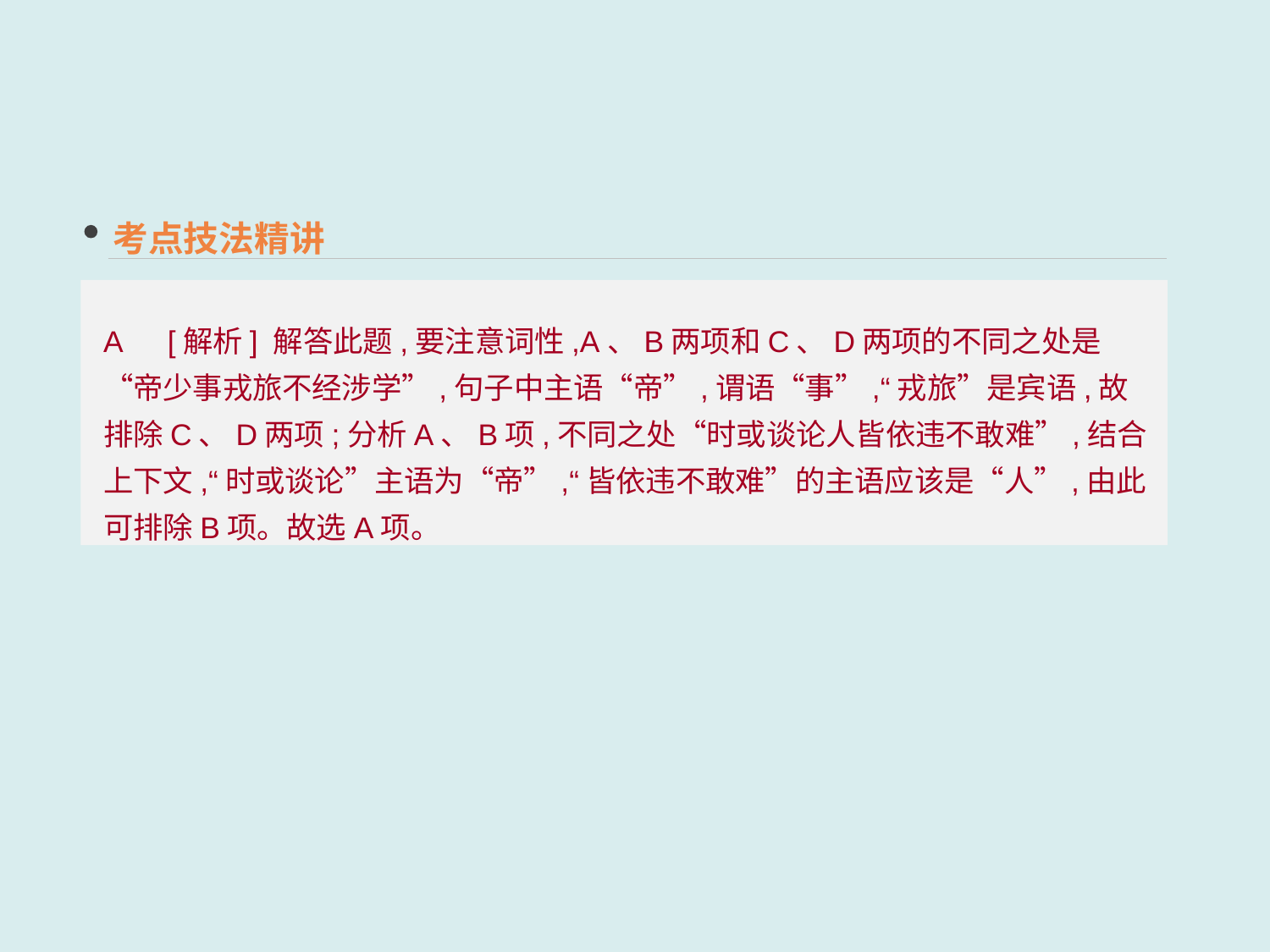

考点技法精讲

A　[解析] 解答此题,要注意词性,A、B两项和C、D两项的不同之处是“帝少事戎旅不经涉学”,句子中主语“帝”,谓语“事”,“戎旅”是宾语,故排除C、D两项;分析A、B项,不同之处“时或谈论人皆依违不敢难”,结合上下文,“时或谈论”主语为“帝”,“皆依违不敢难”的主语应该是“人”,由此可排除B项。故选A项。